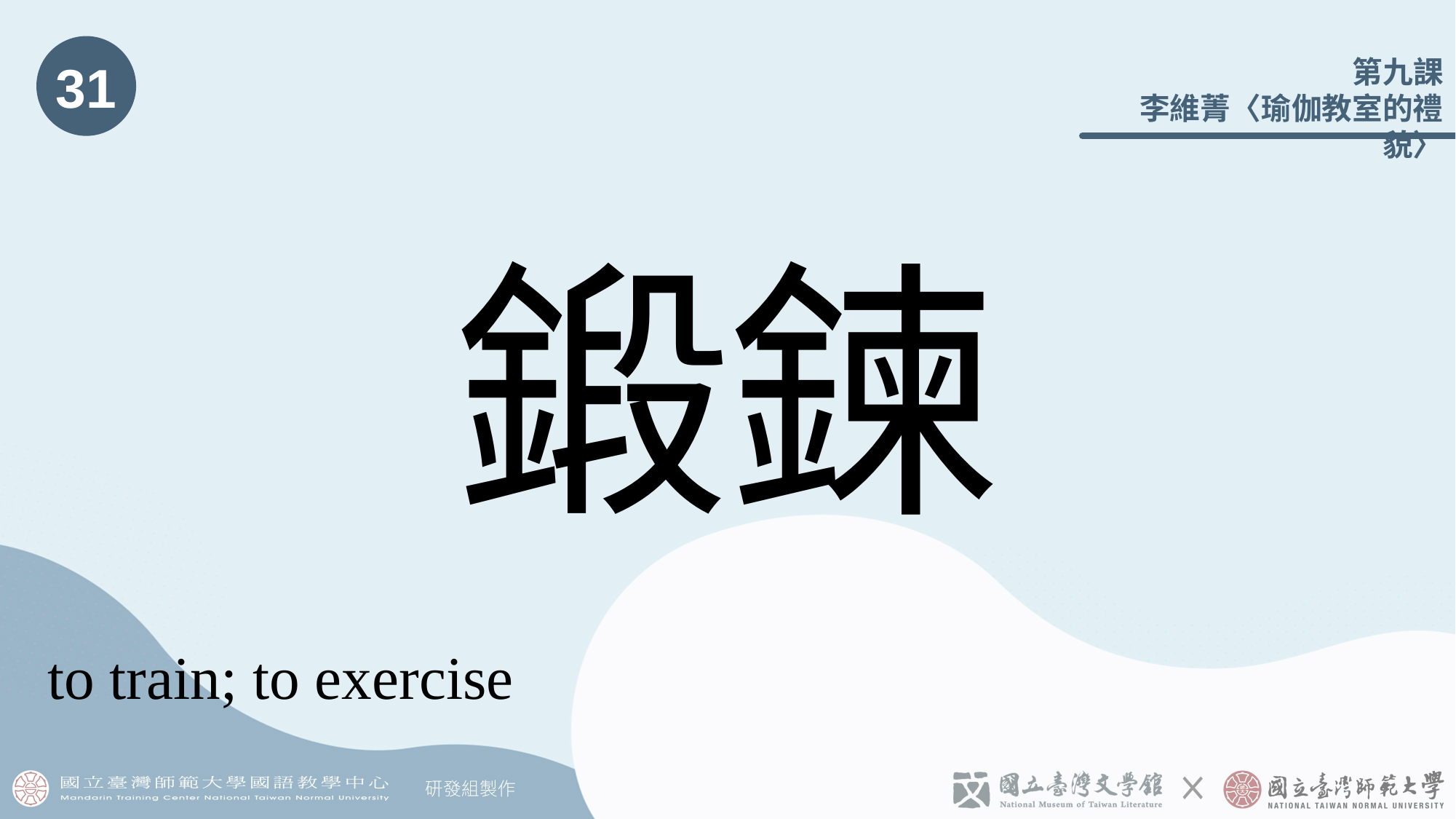

31
# 鍛鍊
to train; to exercise